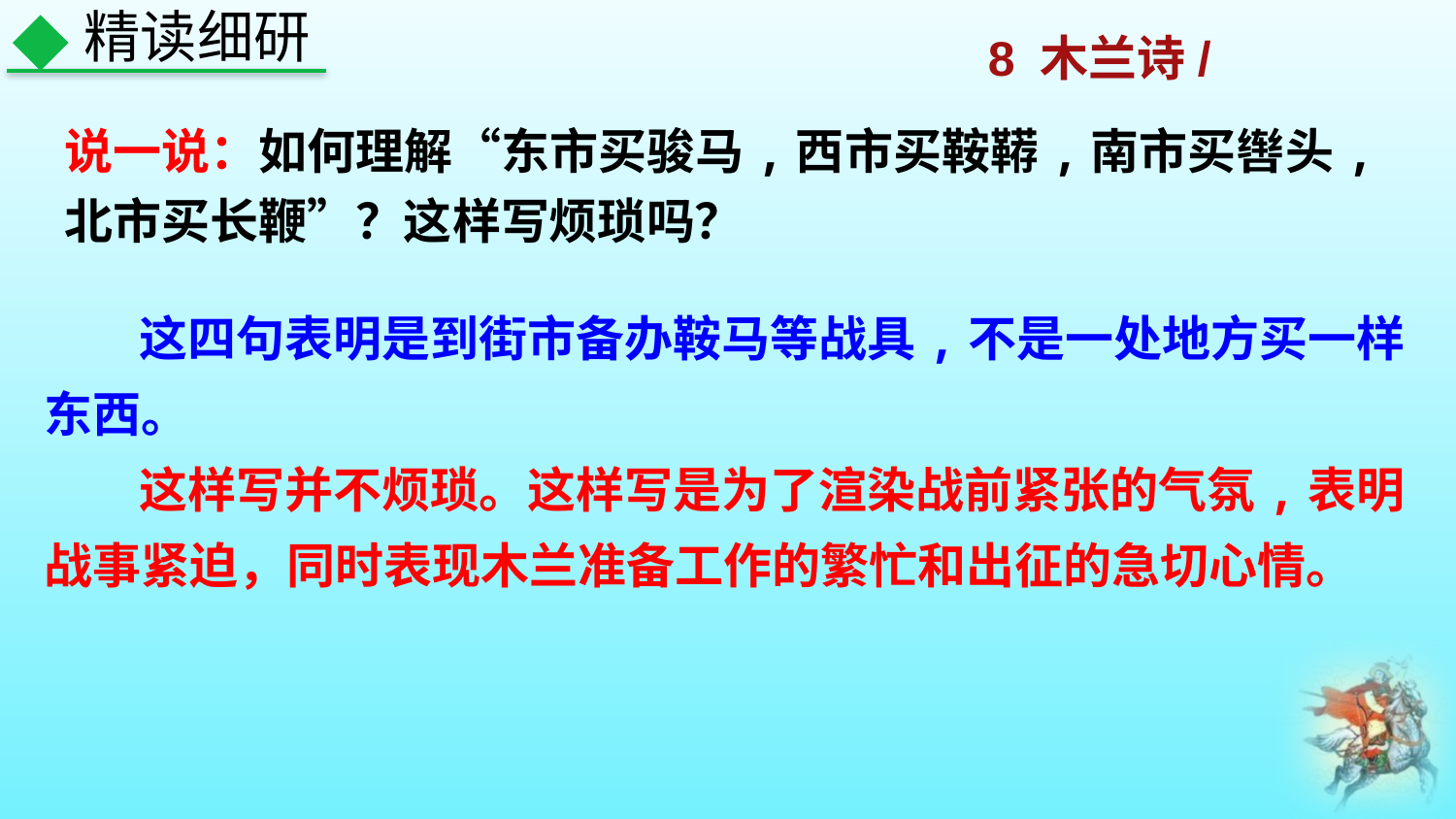

精读细研

说一说：如何理解“东市买骏马,西市买鞍鞯,南市买辔头,北市买长鞭”？这样写烦琐吗？
 这四句表明是到街市备办鞍马等战具,不是一处地方买一样东西。
 这样写并不烦琐。这样写是为了渲染战前紧张的气氛,表明战事紧迫，同时表现木兰准备工作的繁忙和出征的急切心情。